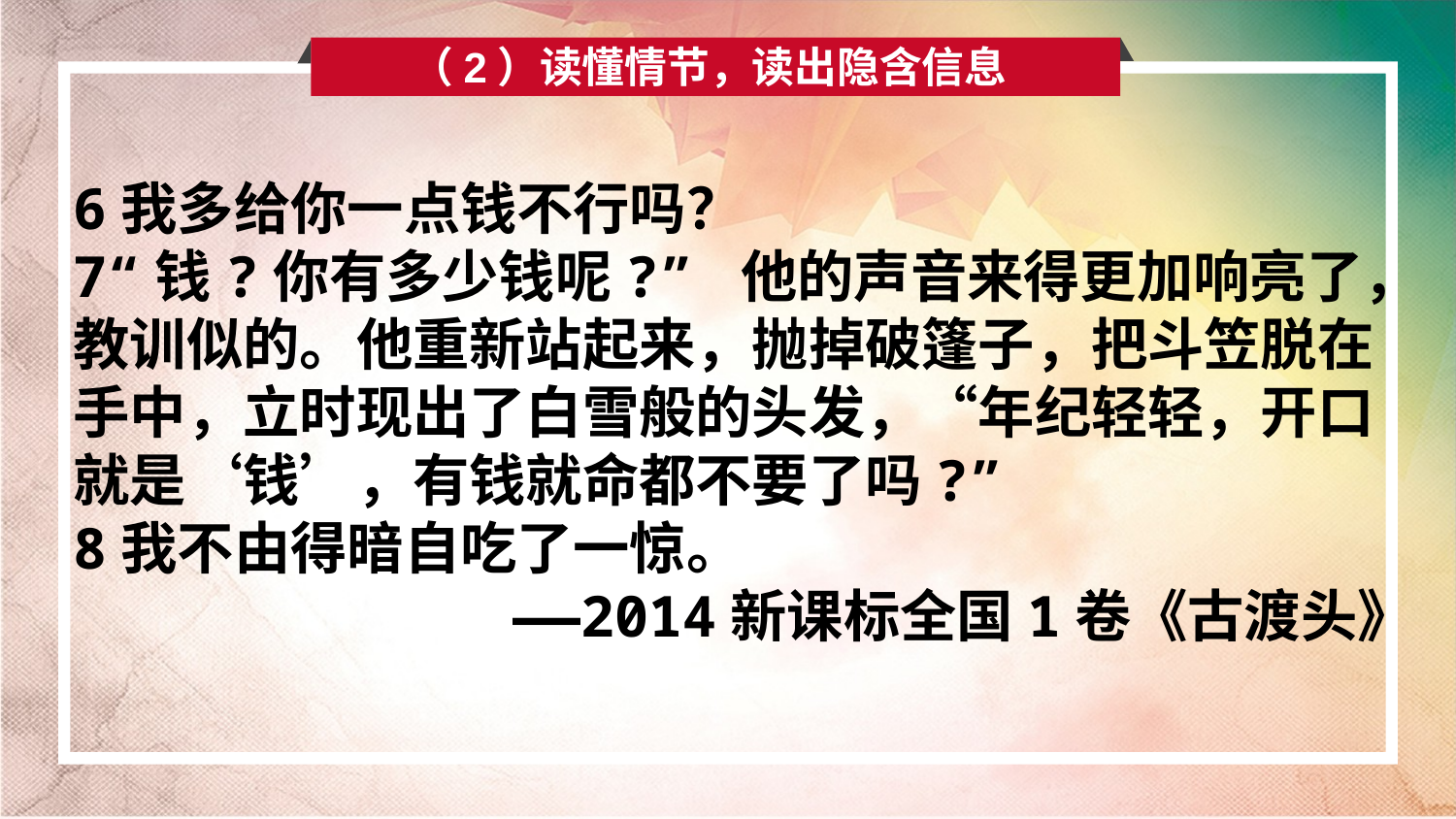

（2）读懂情节，读出隐含信息

6我多给你一点钱不行吗？
7“钱?你有多少钱呢?” 他的声音来得更加响亮了，教训似的。他重新站起来，抛掉破篷子，把斗笠脱在手中，立时现出了白雪般的头发，“年纪轻轻，开口就是‘钱’，有钱就命都不要了吗?”
8我不由得暗自吃了一惊。
——2014新课标全国1卷《古渡头》